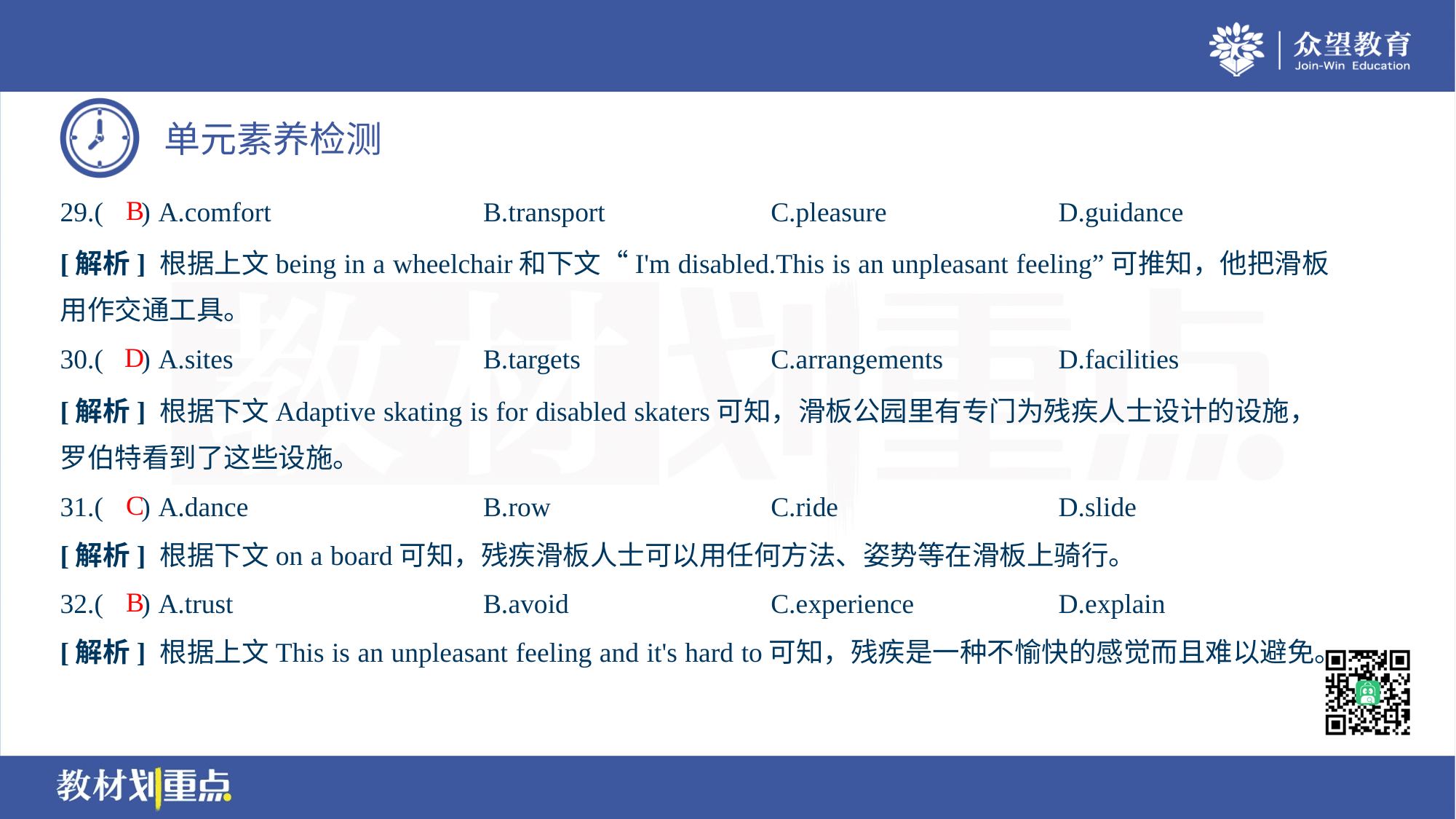

B
29.(     ) A.comfort	B.transport	C.pleasure	D.guidance
[解析] 根据上文being in a wheelchair和下文“I'm disabled.This is an unpleasant feeling”可推知，他把滑板
用作交通工具。
D
30.(     ) A.sites	B.targets	C.arrangements	D.facilities
[解析] 根据下文Adaptive skating is for disabled skaters可知，滑板公园里有专门为残疾人士设计的设施，
罗伯特看到了这些设施。
C
31.(     ) A.dance	B.row	C.ride	D.slide
[解析] 根据下文on a board可知，残疾滑板人士可以用任何方法、姿势等在滑板上骑行。
B
32.(     ) A.trust	B.avoid	C.experience	D.explain
[解析] 根据上文This is an unpleasant feeling and it's hard to可知，残疾是一种不愉快的感觉而且难以避免。